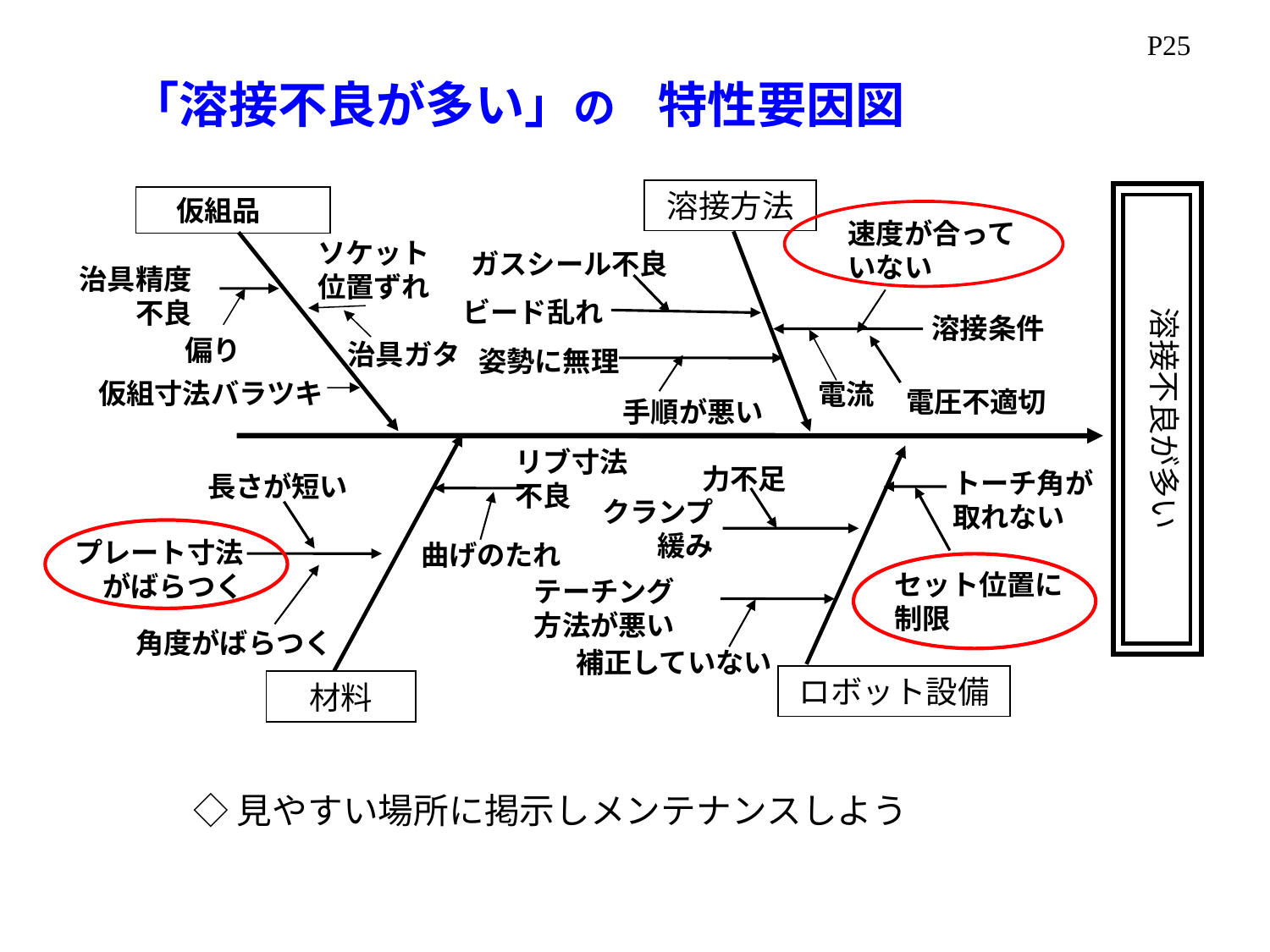

P25

「溶接不良が多い」の　特性要因図

溶接方法

　仮組品
溶接不良が多い

速度が合っていない
ソケット位置ずれ

ガスシール不良

治具精度不良

ビード乱れ

溶接条件

偏り

治具ガタ

姿勢に無理

仮組寸法バラツキ
電流
電圧不適切

手順が悪い

リブ寸法不良

力不足
トーチ角が取れない
長さが短い

クランプ緩み

プレート寸法がばらつく
曲げのたれ

セット位置に制限

テーチング方法が悪い

角度がばらつく
補正していない
ロボット設備
材料
◇見やすい場所に掲示しメンテナンスしよう